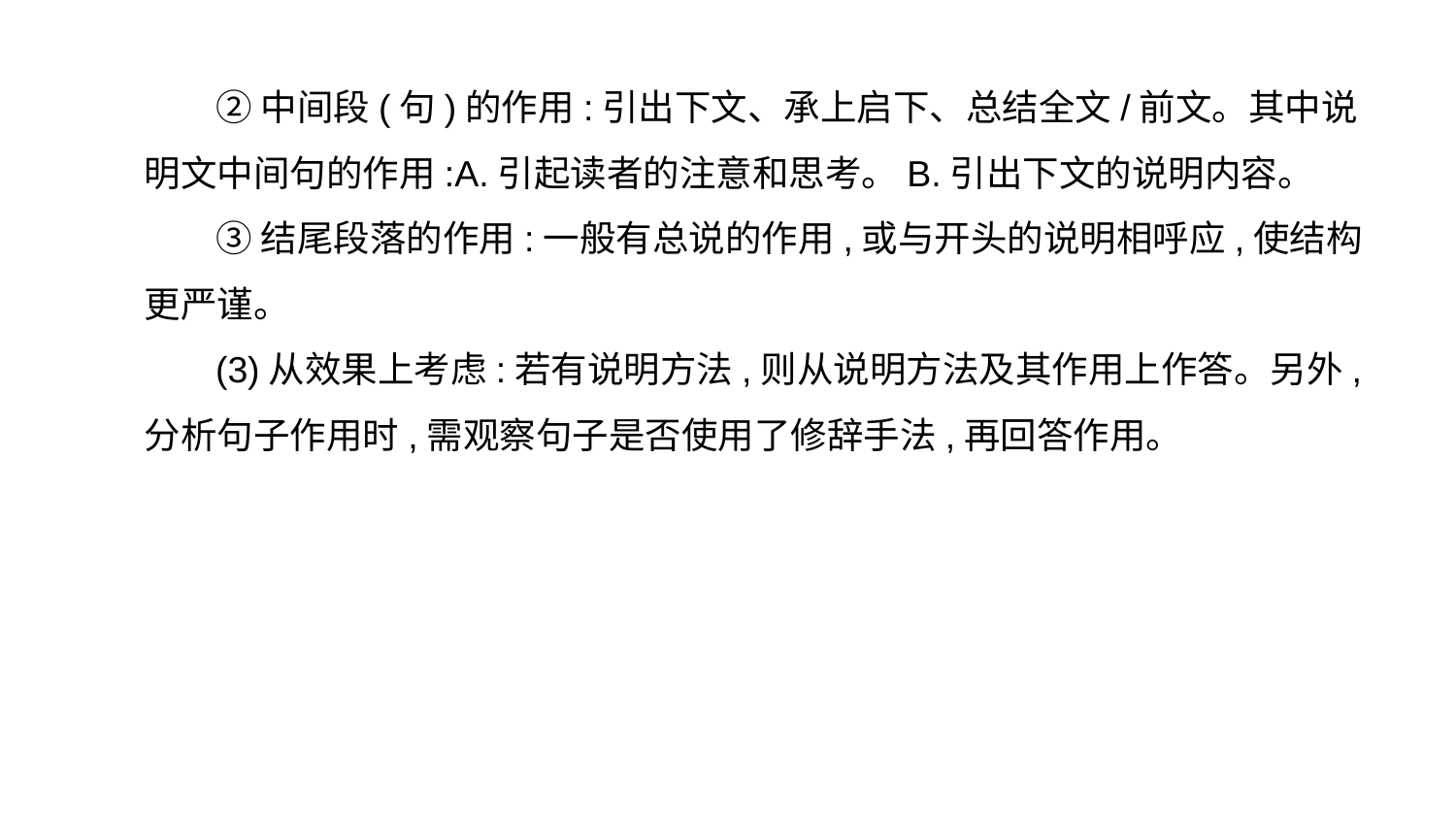

②中间段(句)的作用:引出下文、承上启下、总结全文/前文。其中说明文中间句的作用:A.引起读者的注意和思考。B.引出下文的说明内容。
③结尾段落的作用:一般有总说的作用,或与开头的说明相呼应,使结构更严谨。
(3)从效果上考虑:若有说明方法,则从说明方法及其作用上作答。另外,分析句子作用时,需观察句子是否使用了修辞手法,再回答作用。